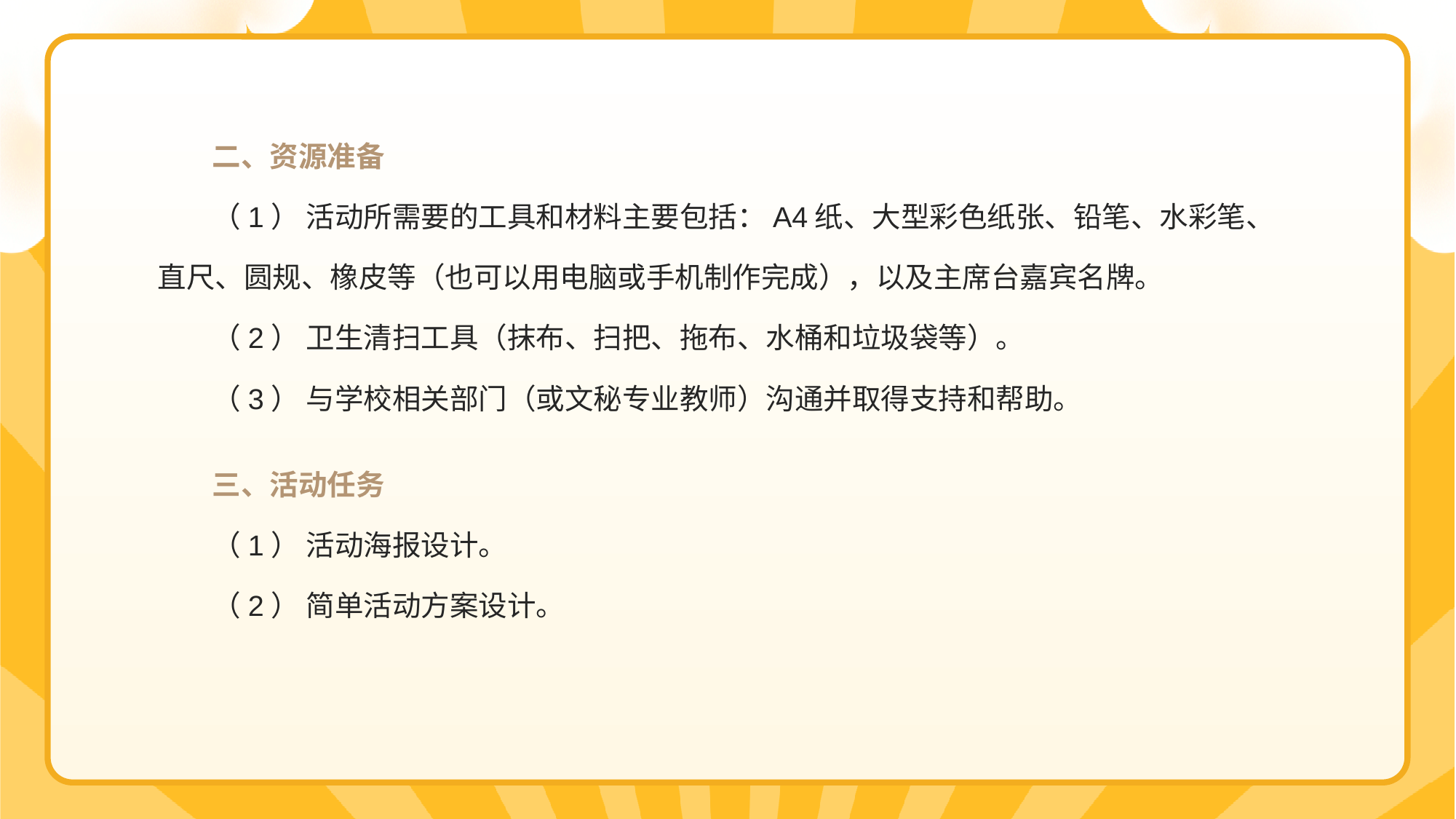

二、资源准备
（1） 活动所需要的工具和材料主要包括：A4纸、大型彩色纸张、铅笔、水彩笔、直尺、圆规、橡皮等（也可以用电脑或手机制作完成），以及主席台嘉宾名牌。
（2） 卫生清扫工具（抹布、扫把、拖布、水桶和垃圾袋等）。
（3） 与学校相关部门（或文秘专业教师）沟通并取得支持和帮助。

三、活动任务
（1） 活动海报设计。
（2） 简单活动方案设计。